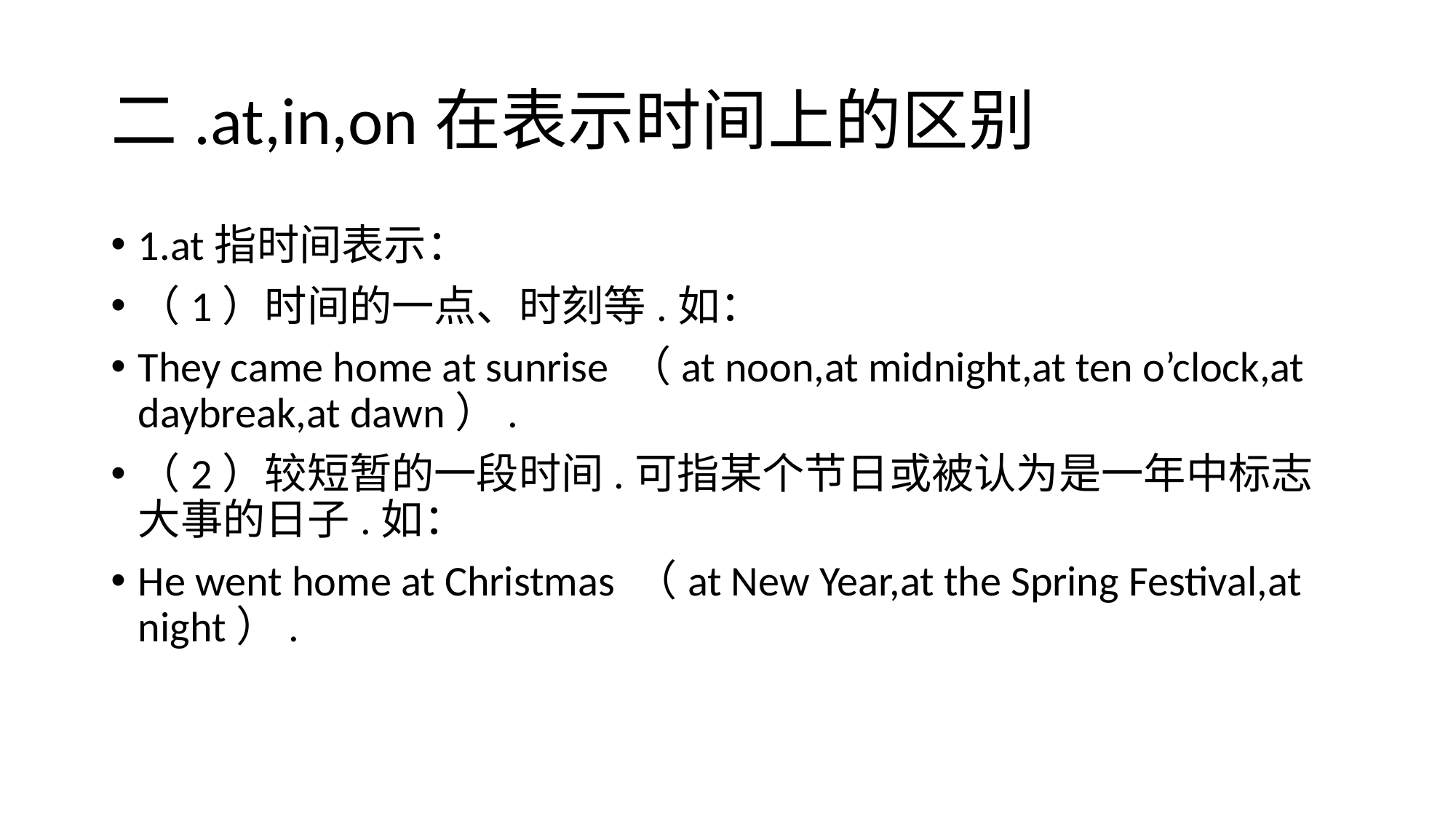

# 二.at,in,on在表示时间上的区别
1.at指时间表示：
（1）时间的一点、时刻等.如：
They came home at sunrise （at noon,at midnight,at ten o’clock,at daybreak,at dawn）.
（2）较短暂的一段时间.可指某个节日或被认为是一年中标志大事的日子.如：
He went home at Christmas （at New Year,at the Spring Festival,at night）.